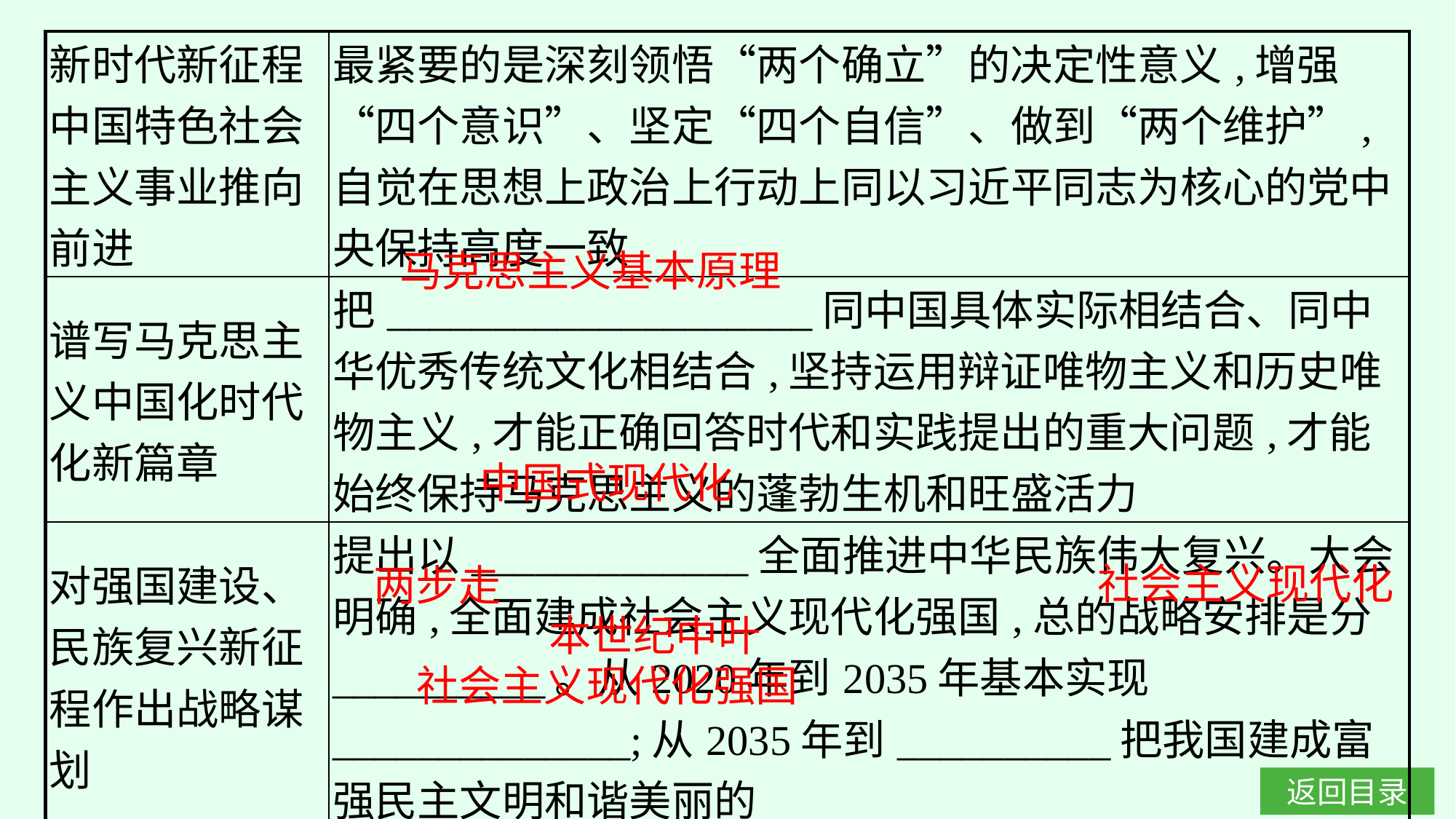

| 新时代新征程中国特色社会主义事业推向前进 | 最紧要的是深刻领悟“两个确立”的决定性意义,增强“四个意识”、坚定“四个自信”、做到“两个维护”,自觉在思想上政治上行动上同以习近平同志为核心的党中央保持高度一致 |
| --- | --- |
| 谱写马克思主义中国化时代化新篇章 | 把\_\_\_\_\_\_\_\_\_\_\_\_\_\_\_\_\_\_\_\_同中国具体实际相结合、同中华优秀传统文化相结合,坚持运用辩证唯物主义和历史唯物主义,才能正确回答时代和实践提出的重大问题,才能始终保持马克思主义的蓬勃生机和旺盛活力 |
| 对强国建设、民族复兴新征程作出战略谋划 | 提出以\_\_\_\_\_\_\_\_\_\_\_\_\_全面推进中华民族伟大复兴。大会明确,全面建成社会主义现代化强国,总的战略安排是分\_\_\_\_\_\_\_\_\_\_。从2020年到2035年基本实现\_\_\_\_\_\_\_\_\_\_\_\_\_\_;从2035年到\_\_\_\_\_\_\_\_\_\_把我国建成富强民主文明和谐美丽的\_\_\_\_\_\_\_\_\_\_\_\_\_\_\_\_\_\_\_\_\_\_\_ |
马克思主义基本原理
中国式现代化
社会主义现代化
两步走
本世纪中叶
社会主义现代化强国